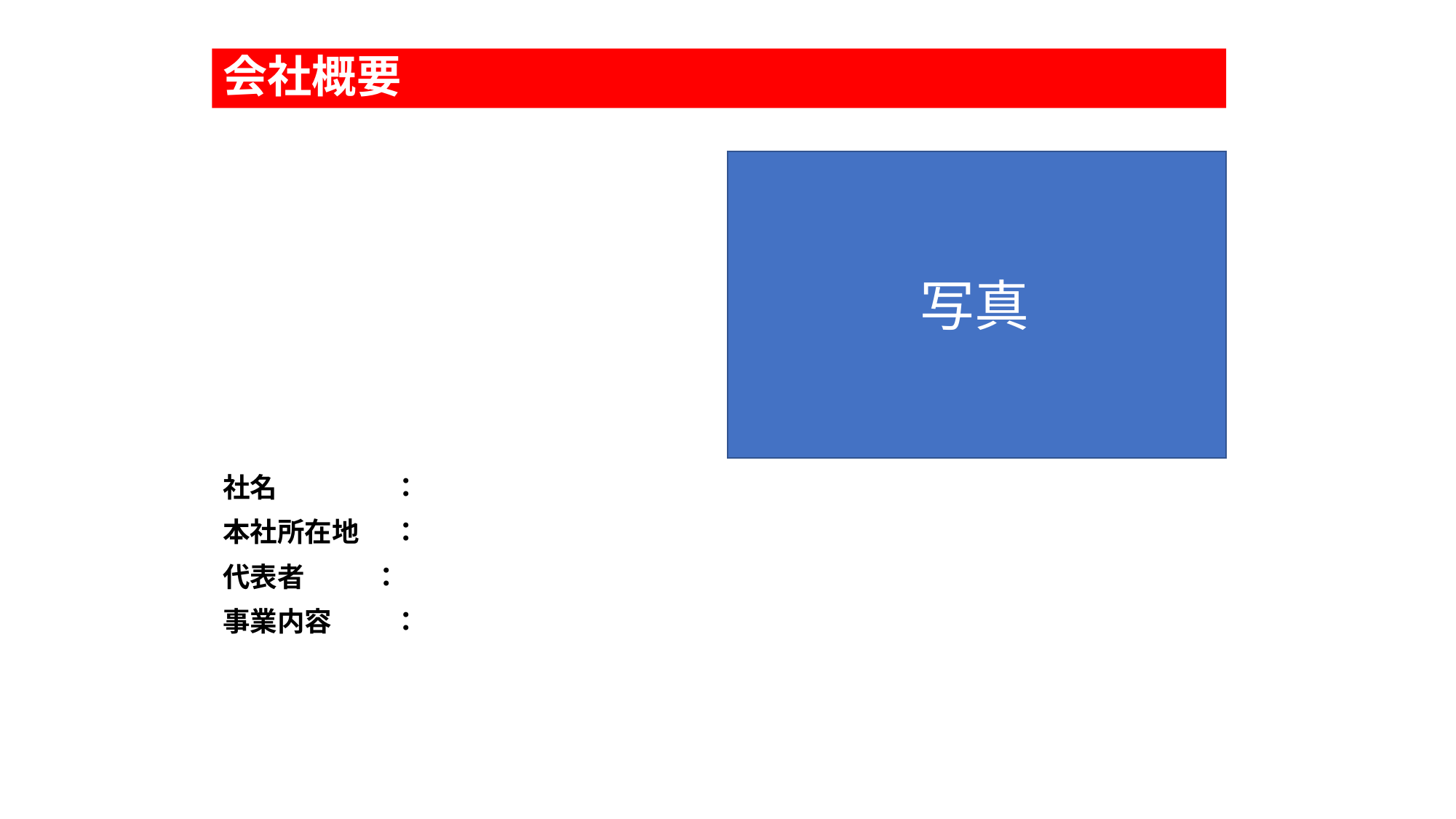

# 会社概要

写真

社名　　　　 ：
本社所在地　 ：
代表者           ：
事業内容　　 ：